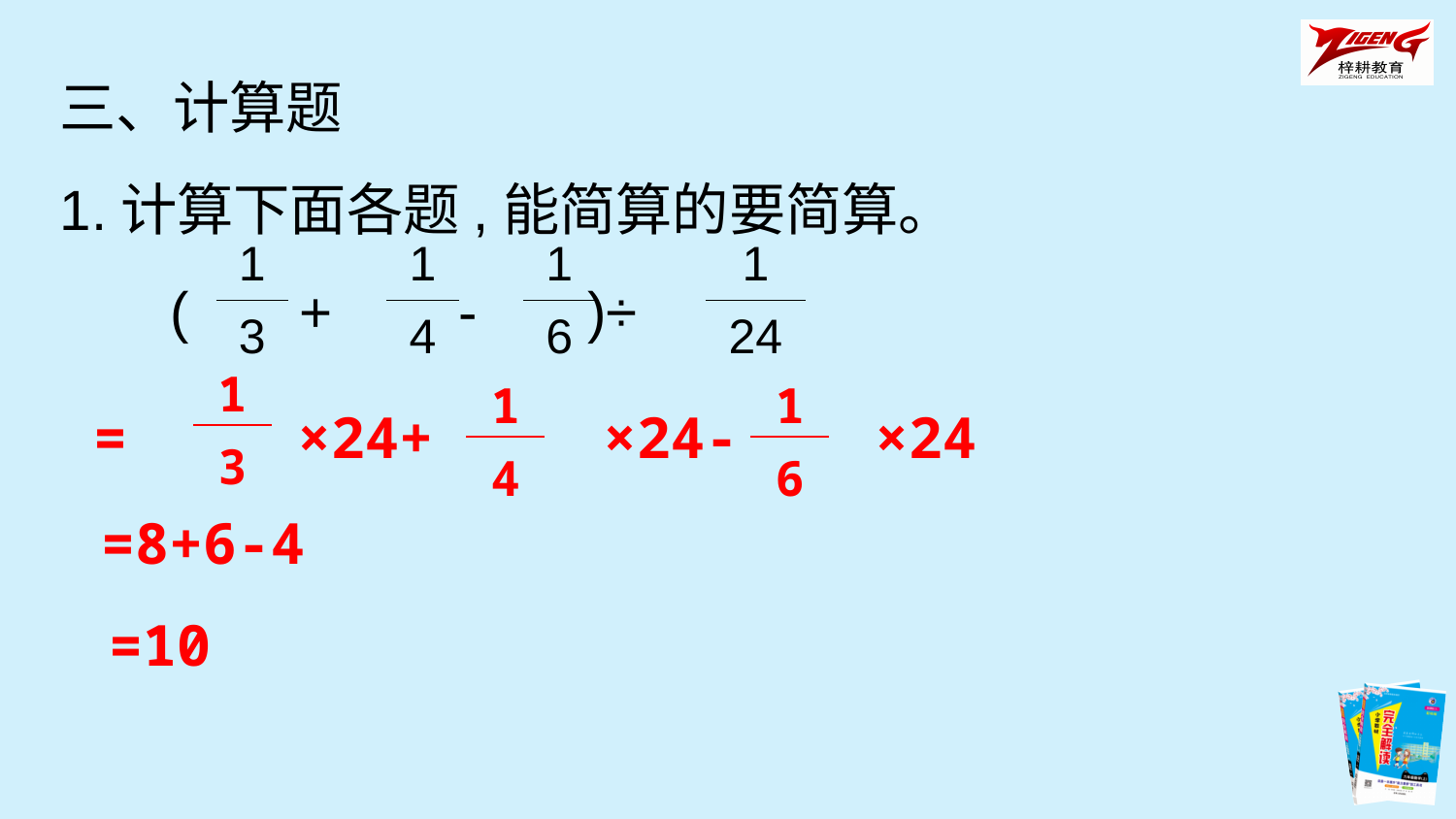

三、计算题
1.计算下面各题,能简算的要简算。
       (       +        -       )÷
| 1 |
| --- |
| 3 |
| 1 |
| --- |
| 4 |
| 1 |
| --- |
| 6 |
| 1 |
| --- |
| 24 |
| 1 |
| --- |
| 3 |
| 1 |
| --- |
| 4 |
| 1 |
| --- |
| 6 |
=     ×24+     ×24-    ×24
=8+6-4
=10